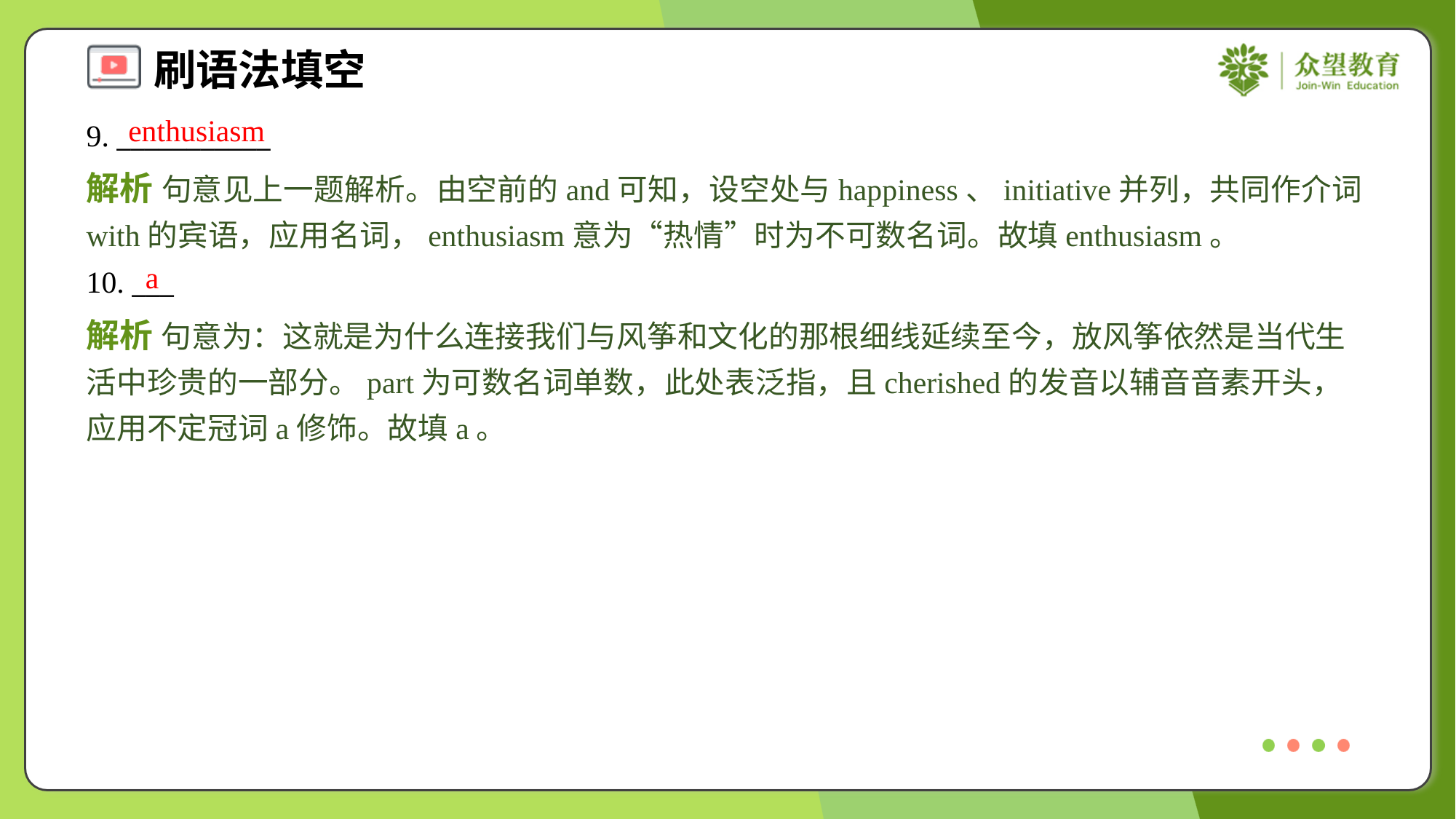

enthusiasm
9. ___________
解析 句意见上一题解析。由空前的and可知，设空处与happiness、initiative并列，共同作介词with的宾语，应用名词，enthusiasm意为“热情”时为不可数名词。故填enthusiasm。
a
10. ___
解析 句意为：这就是为什么连接我们与风筝和文化的那根细线延续至今，放风筝依然是当代生活中珍贵的一部分。part为可数名词单数，此处表泛指，且cherished的发音以辅音音素开头，应用不定冠词a修饰。故填a。